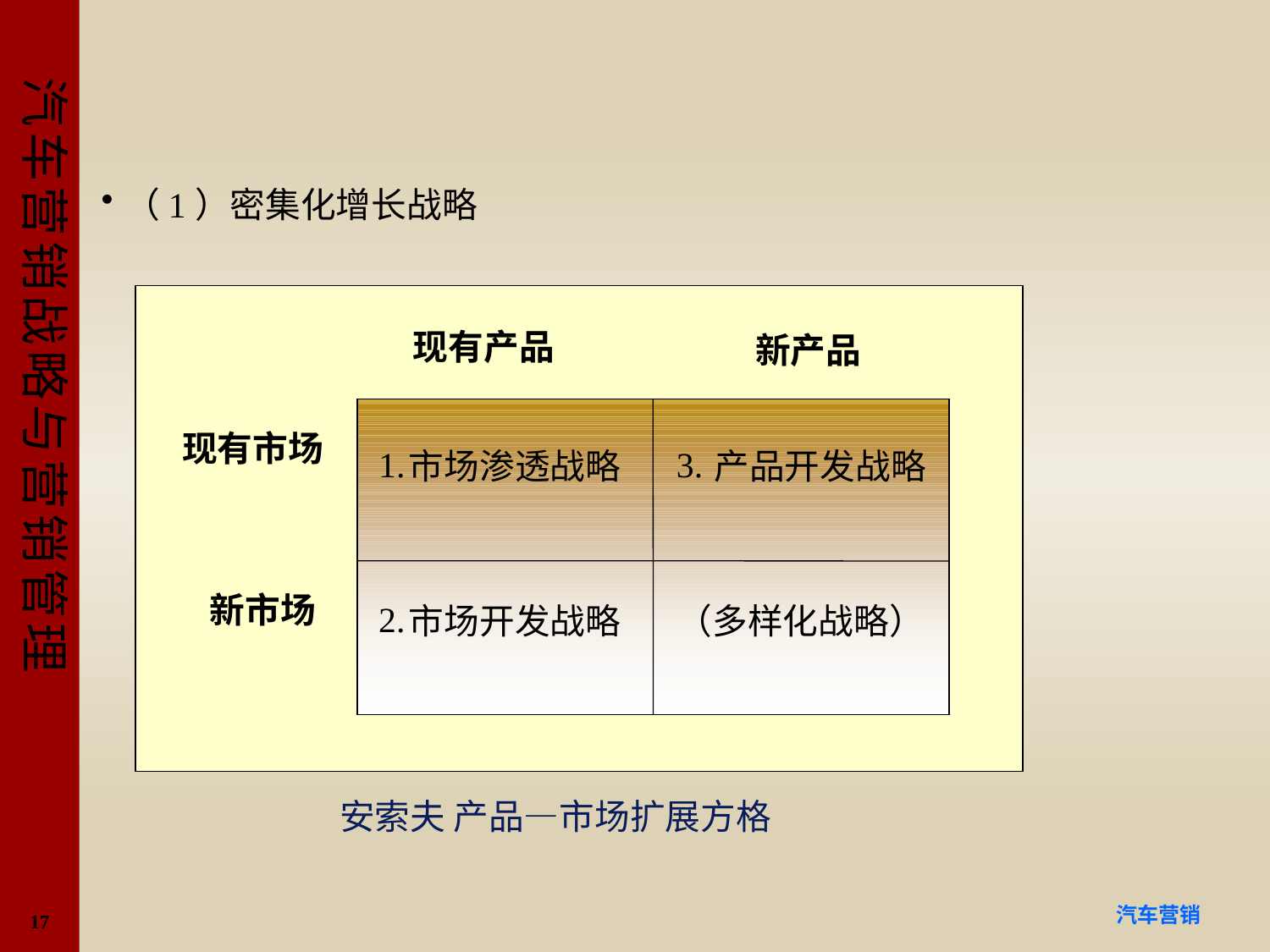

#
（1）密集化增长战略

现有产品
现有产品
新产品
新产品

现有市场
现有市场

1.
1.
3.
3.

市场渗透战略
市场渗透战略
产品开发战略
产品开发战略

新市场
新市场

2.
2.
市场开发战略
市场开发战略
（多样化战略）
（多样化战略）

安索夫 产品—市场扩展方格
17